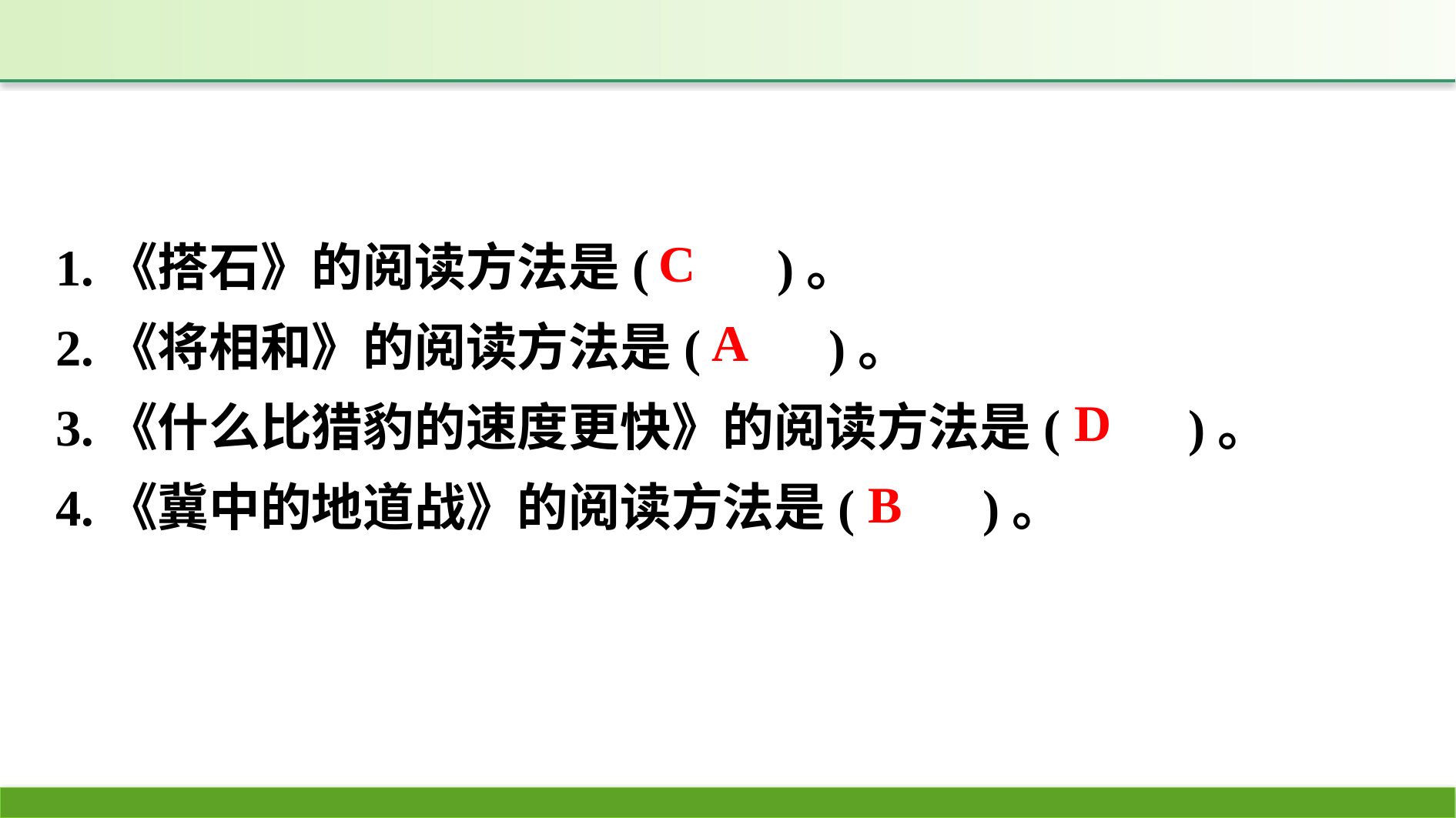

1.《搭石》的阅读方法是(　　)。
2.《将相和》的阅读方法是(　　)。
3.《什么比猎豹的速度更快》的阅读方法是(　　)。
4.《冀中的地道战》的阅读方法是(　　)。
C
A
D
B